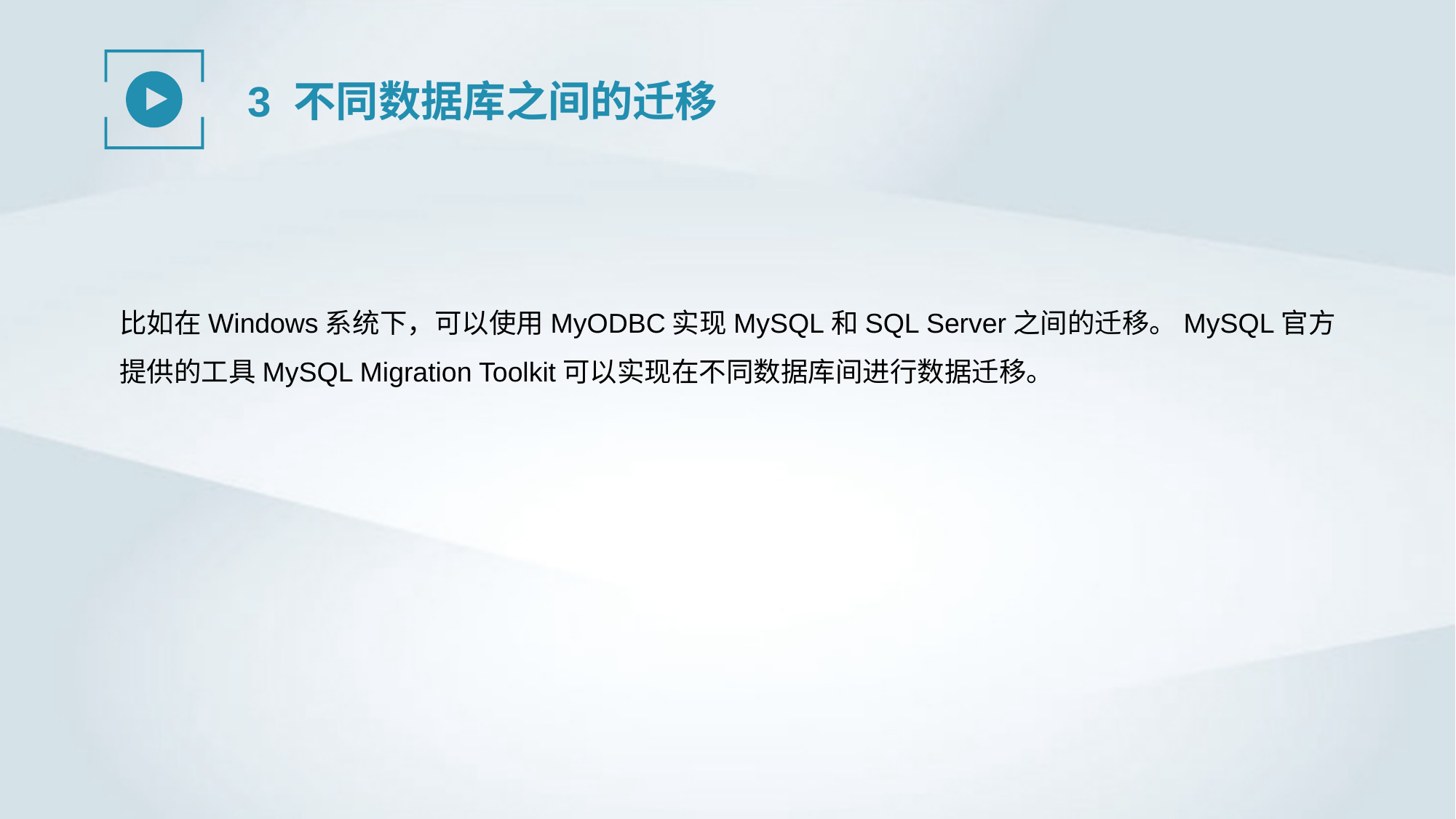

3 不同数据库之间的迁移
比如在Windows系统下，可以使用MyODBC实现MySQL和SQL Server之间的迁移。MySQL官方提供的工具MySQL Migration Toolkit可以实现在不同数据库间进行数据迁移。